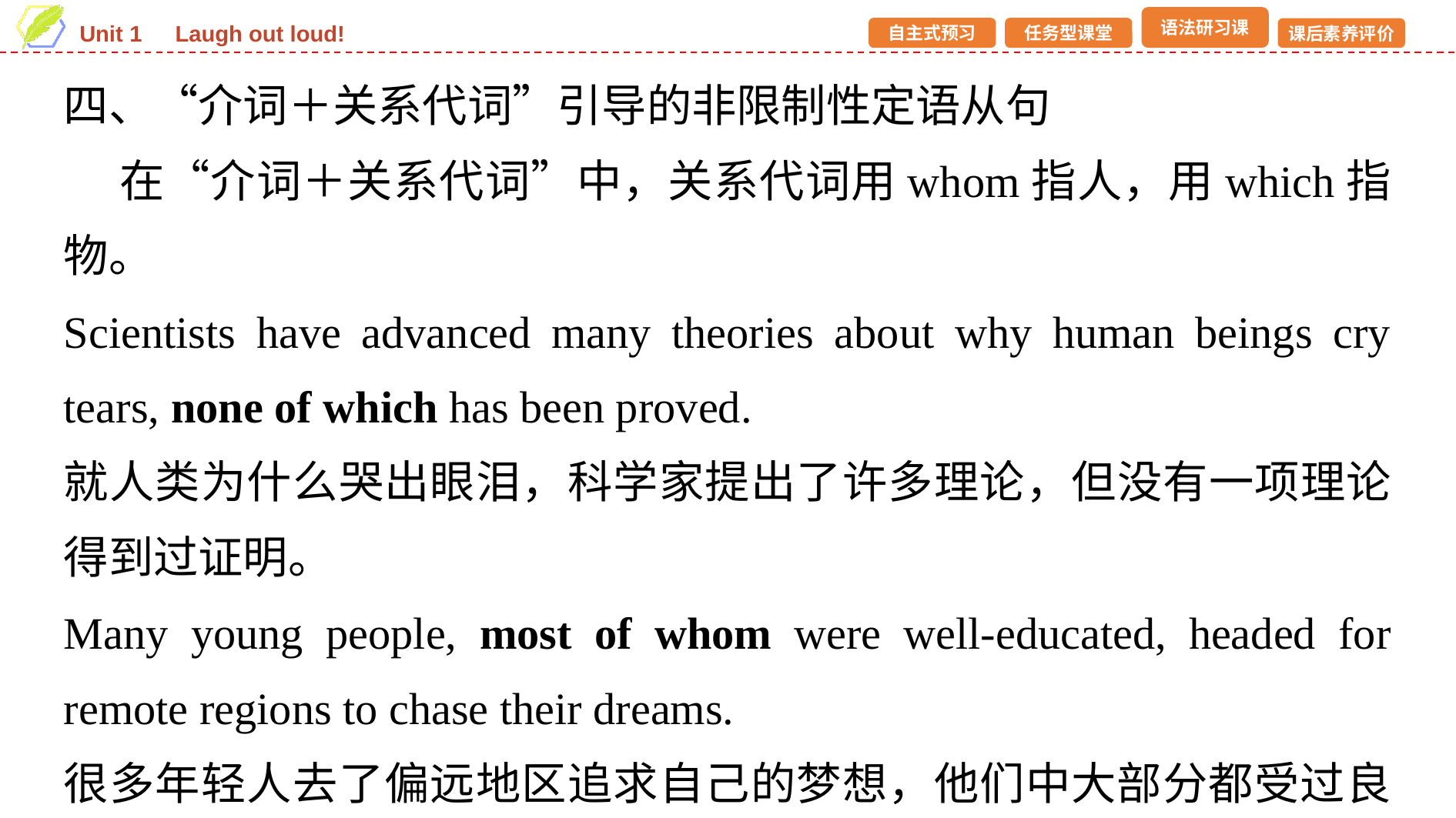

四、“介词＋关系代词”引导的非限制性定语从句
    在“介词＋关系代词”中，关系代词用whom指人，用which指物。
Scientists have advanced many theories about why human beings cry tears, none of which has been proved.
就人类为什么哭出眼泪，科学家提出了许多理论，但没有一项理论得到过证明。
Many young people, most of whom were well-educated, headed for remote regions to chase their dreams.
很多年轻人去了偏远地区追求自己的梦想，他们中大部分都受过良好的教育。